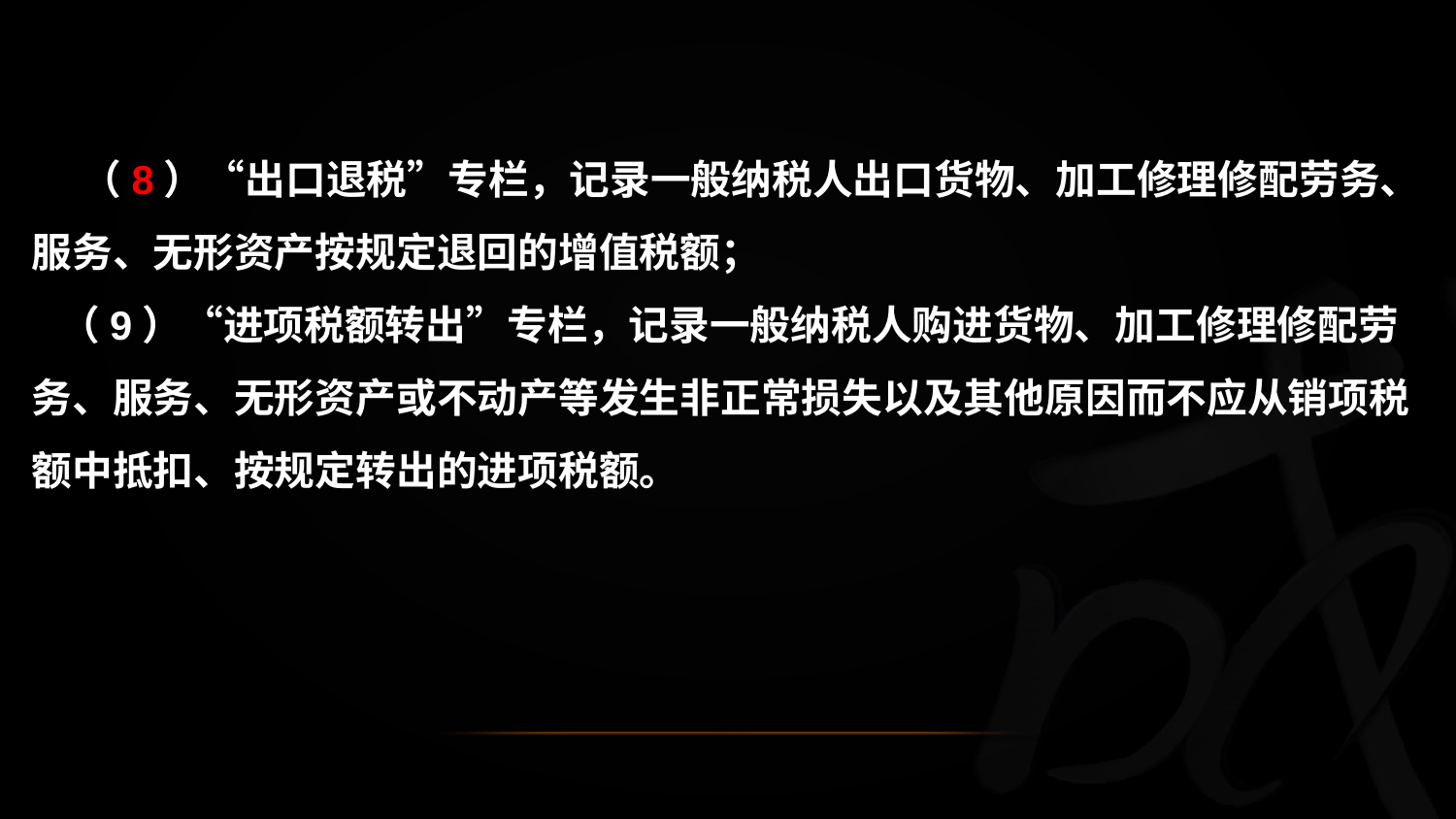

（8）“出口退税”专栏，记录一般纳税人出口货物、加工修理修配劳务、服务、无形资产按规定退回的增值税额；
  （9）“进项税额转出”专栏，记录一般纳税人购进货物、加工修理修配劳务、服务、无形资产或不动产等发生非正常损失以及其他原因而不应从销项税额中抵扣、按规定转出的进项税额。